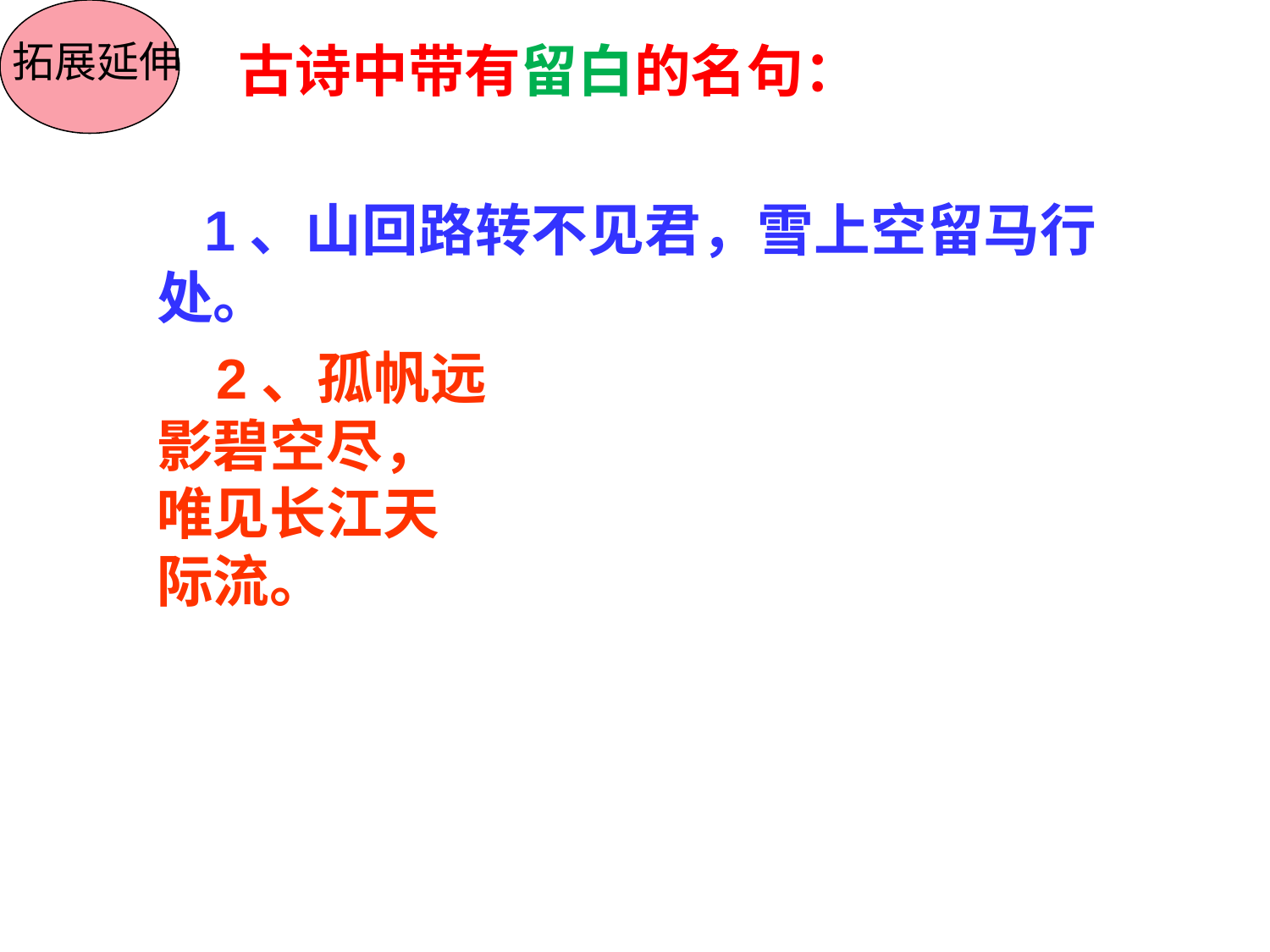

拓展延伸
    古诗中带有留白的名句：
    1、山回路转不见君，雪上空留马行处。
     2、孤帆远影碧空尽，唯见长江天际流。